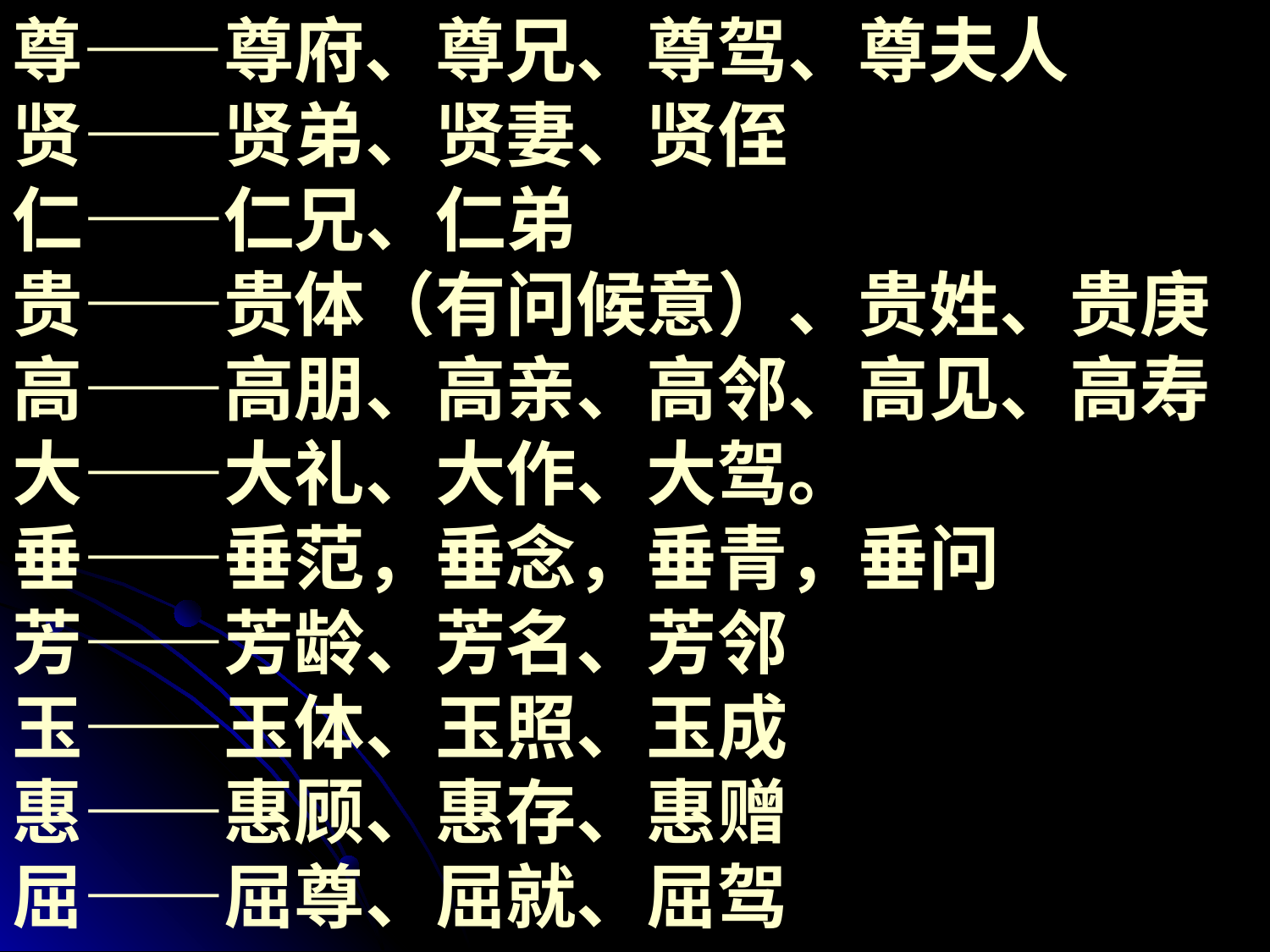

尊——尊府、尊兄、尊驾、尊夫人
贤——贤弟、贤妻、贤侄
仁——仁兄、仁弟
贵——贵体（有问候意）、贵姓、贵庚
高——高朋、高亲、高邻、高见、高寿
大——大礼、大作、大驾。
垂——垂范，垂念，垂青，垂问
芳——芳龄、芳名、芳邻
玉——玉体、玉照、玉成
惠——惠顾、惠存、惠赠
屈——屈尊、屈就、屈驾